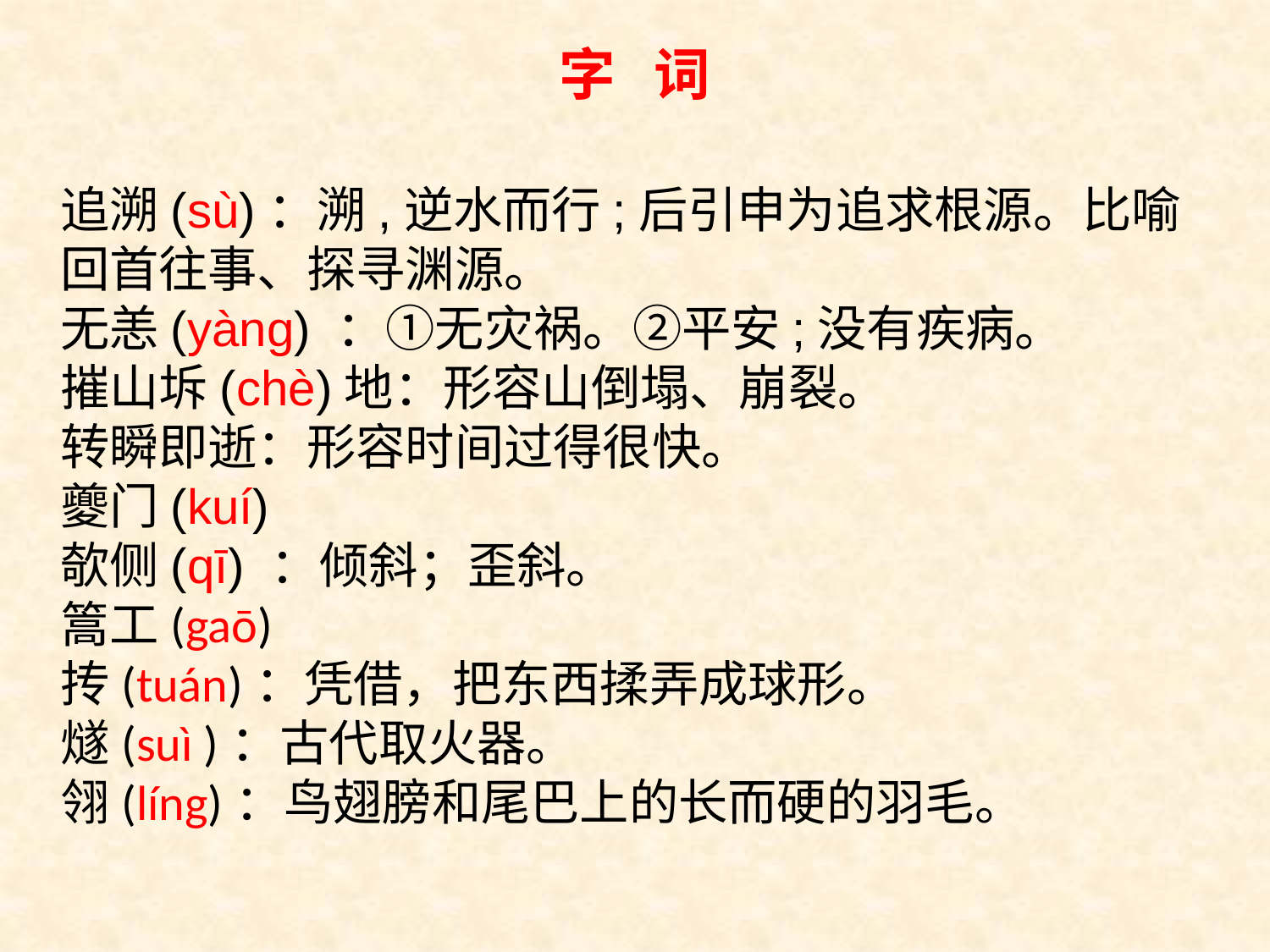

字   词
追溯(sù)：溯,逆水而行;后引申为追求根源。比喻回首往事、探寻渊源。
无恙(yàng) ：①无灾祸。②平安;没有疾病。
摧山坼(chè)地：形容山倒塌、崩裂。
转瞬即逝：形容时间过得很快。
夔门(kuí)
欹侧(qī) ：倾斜；歪斜。
篙工(gaō)
抟(tuán)：凭借，把东西揉弄成球形。
燧(suì )：古代取火器。
翎(líng)：鸟翅膀和尾巴上的长而硬的羽毛。